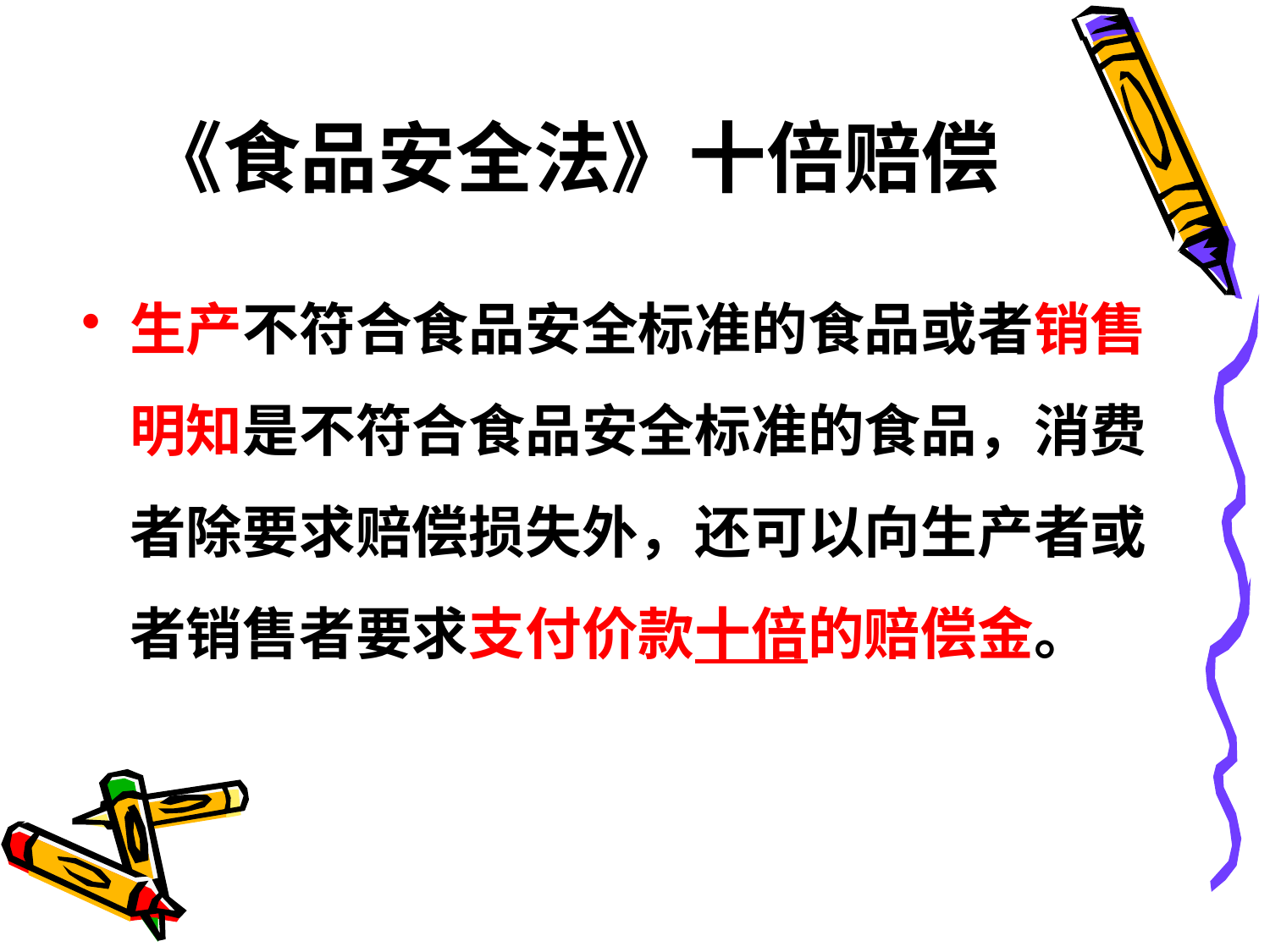

# 《食品安全法》十倍赔偿
生产不符合食品安全标准的食品或者销售明知是不符合食品安全标准的食品，消费者除要求赔偿损失外，还可以向生产者或者销售者要求支付价款十倍的赔偿金。